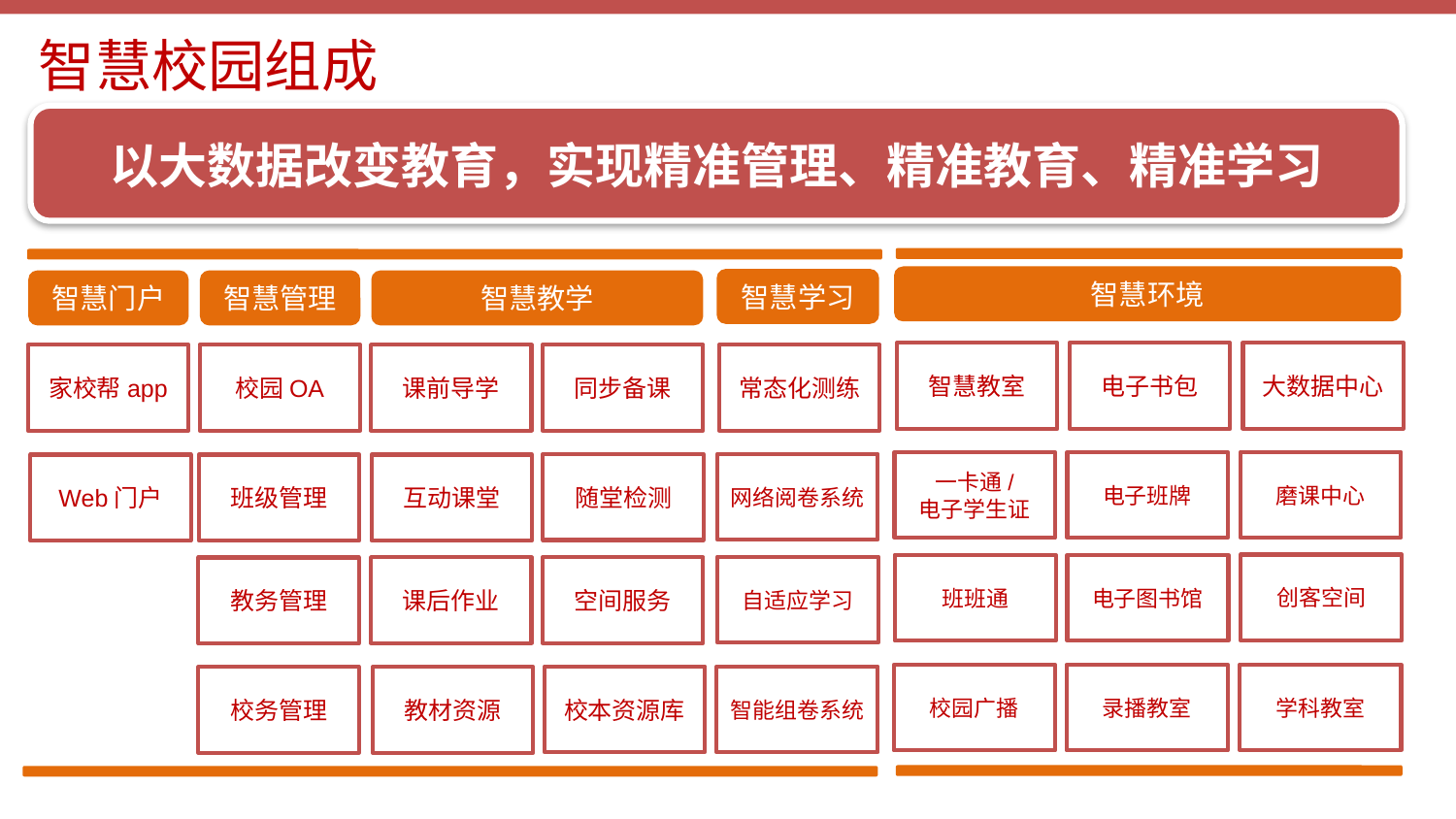

智慧校园组成

以大数据改变教育，实现精准管理、精准教育、精准学习

智慧环境
智慧学习
智慧门户
智慧管理
智慧教学
大数据中心
智慧教室
电子书包
家校帮app
校园OA
课前导学
同步备课
常态化测练
磨课中心
一卡通/
电子学生证
电子班牌
网络阅卷系统
随堂检测
Web门户
班级管理
互动课堂
创客空间
班班通
电子图书馆
自适应学习
课后作业
空间服务
教务管理
学科教室
校园广播
录播教室
校本资源库
智能组卷系统
校务管理
教材资源